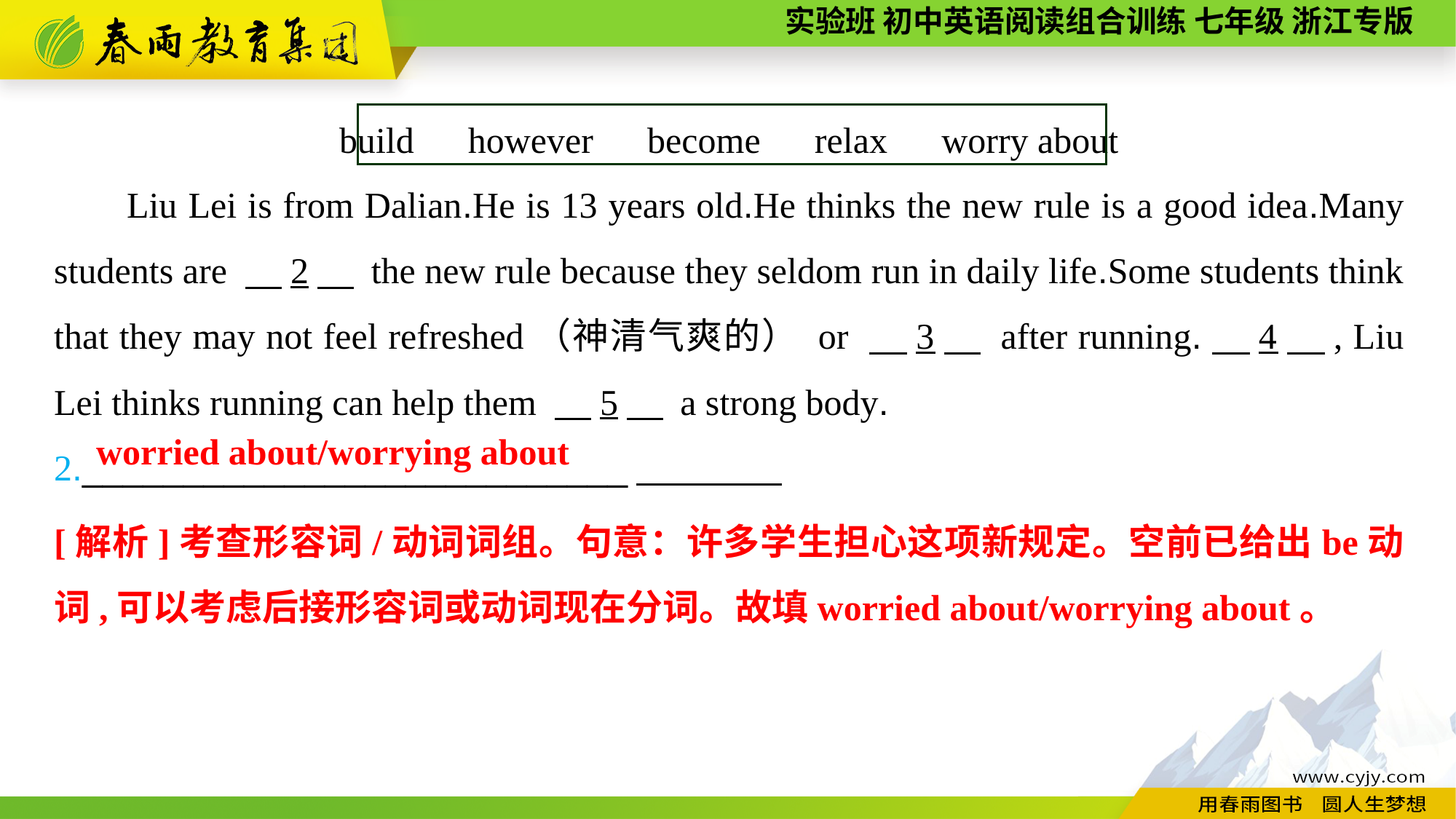

build　however　become　relax　worry about
Liu Lei is from Dalian.He is 13 years old.He thinks the new rule is a good idea.Many students are 　2　 the new rule because they seldom run in daily life.Some students think that they may not feel refreshed（神清气爽的） or 　3　 after running.　4　, Liu Lei thinks running can help them 　5　 a strong body.
2.___________________________

worried about/worrying about
[解析]考查形容词/动词词组。句意：许多学生担心这项新规定。空前已给出be动词,可以考虑后接形容词或动词现在分词。故填worried about/worrying about。